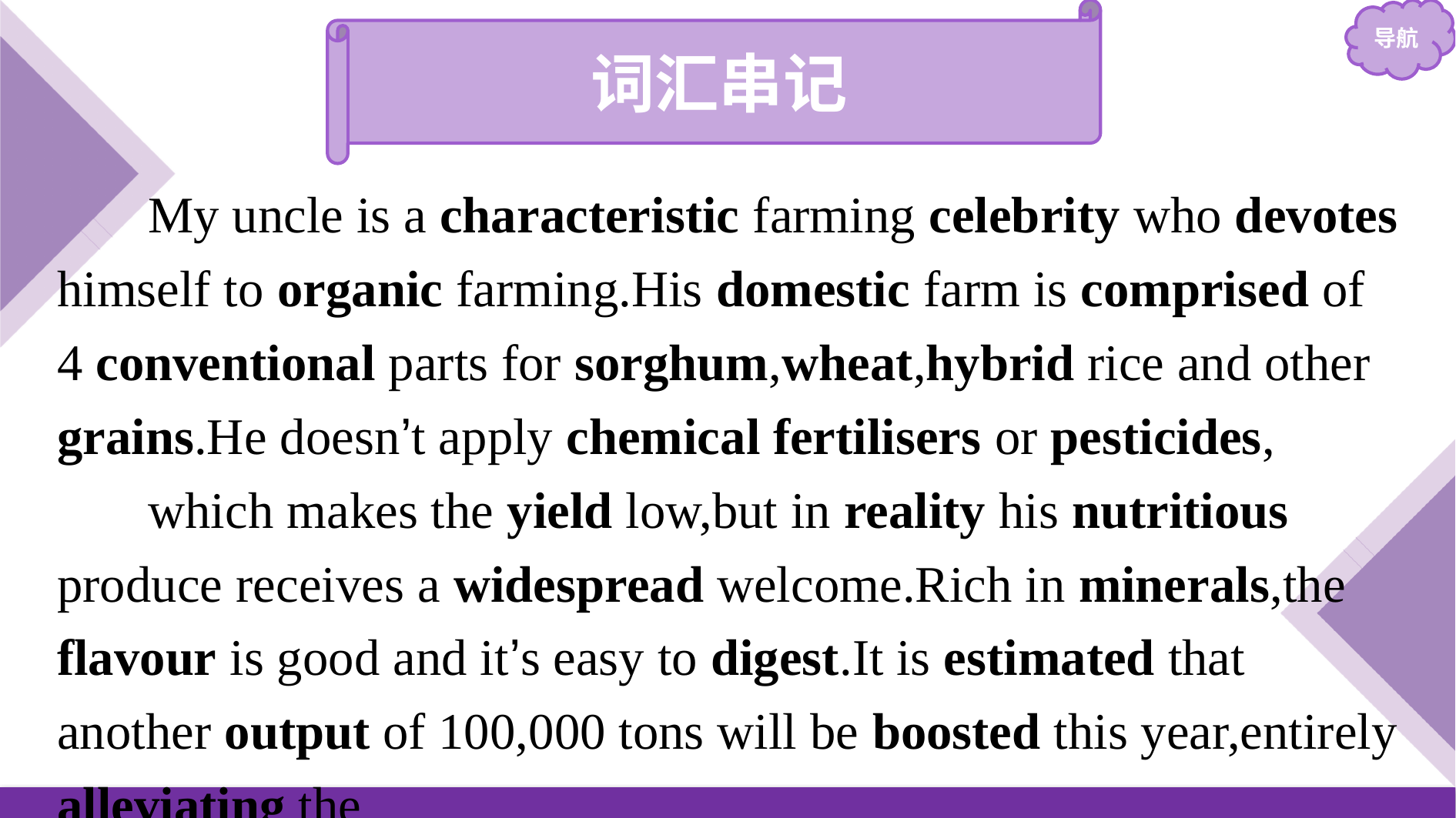

词汇串记
My uncle is a characteristic farming celebrity who devotes himself to organic farming.His domestic farm is comprised of 4 conventional parts for sorghum,wheat,hybrid rice and other grains.He doesn’t apply chemical fertilisers or pesticides,
which makes the yield low,but in reality his nutritious produce receives a widespread welcome.Rich in minerals,the flavour is good and it’s easy to digest.It is estimated that another output of 100,000 tons will be boosted this year,entirely alleviating the